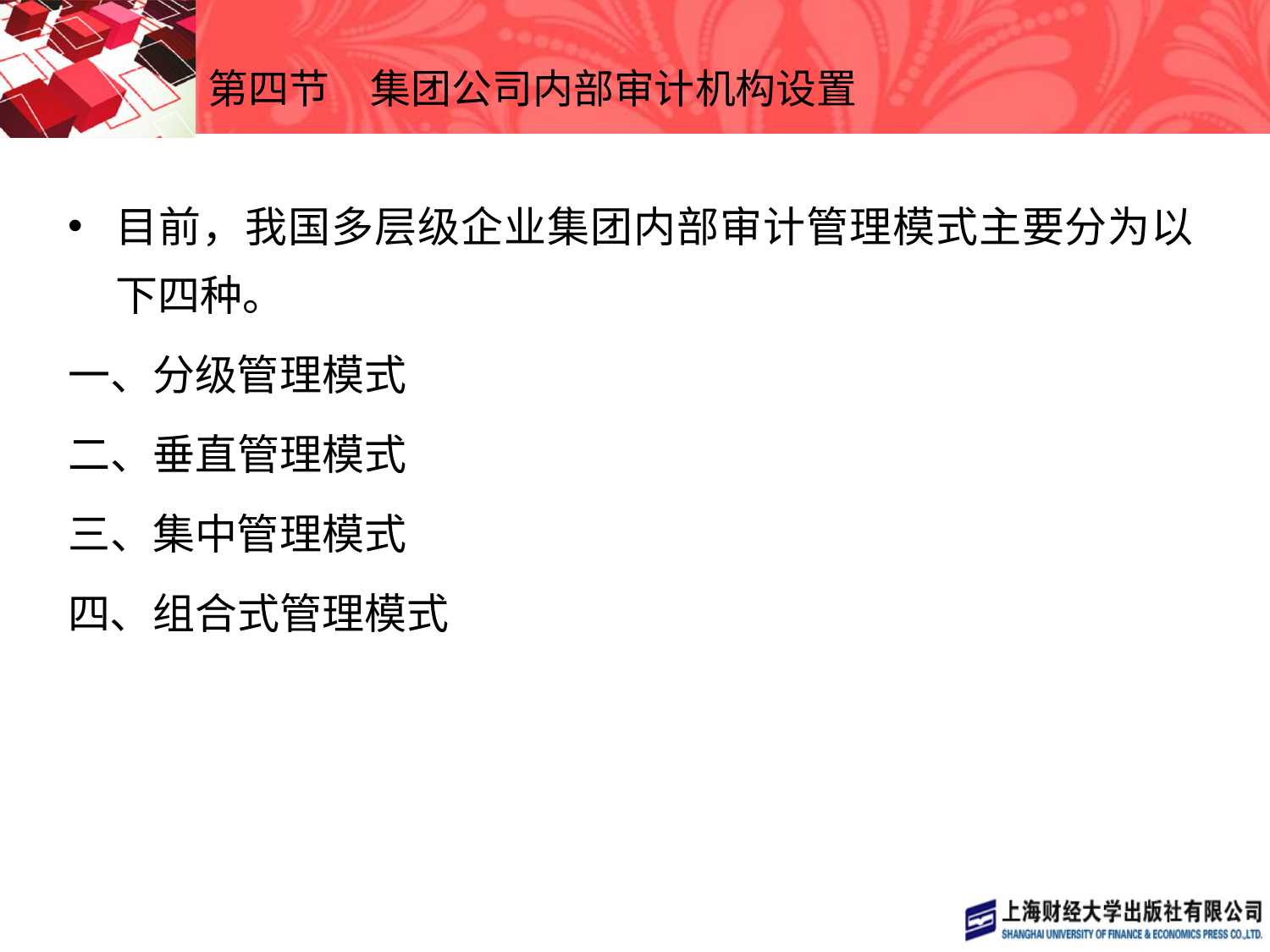

# 第四节　集团公司内部审计机构设置
目前，我国多层级企业集团内部审计管理模式主要分为以下四种。
一、分级管理模式
二、垂直管理模式
三、集中管理模式
四、组合式管理模式